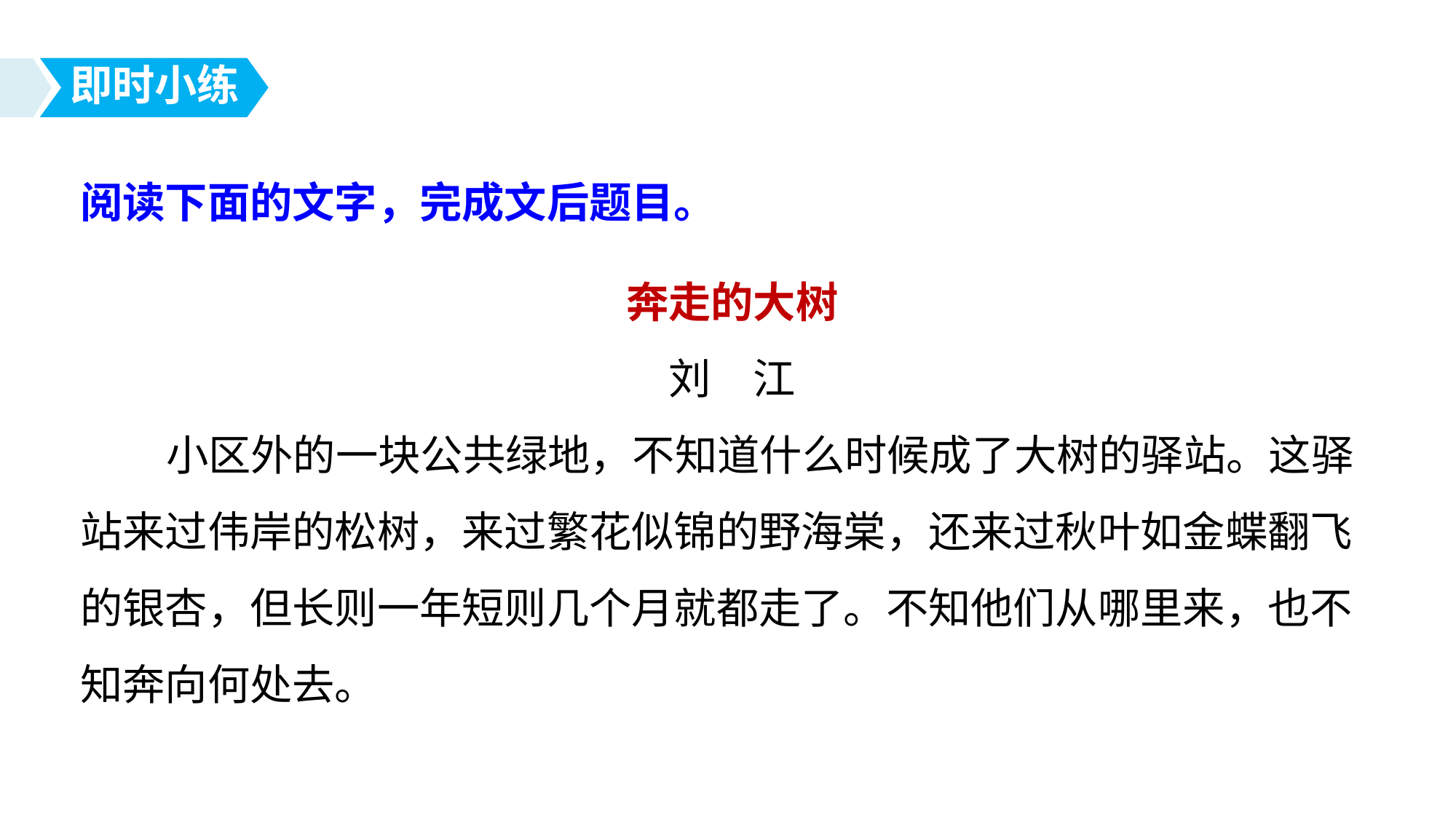

即时小练

阅读下面的文字，完成文后题目。
奔走的大树
刘　江
小区外的一块公共绿地，不知道什么时候成了大树的驿站。这驿站来过伟岸的松树，来过繁花似锦的野海棠，还来过秋叶如金蝶翻飞的银杏，但长则一年短则几个月就都走了。不知他们从哪里来，也不知奔向何处去。